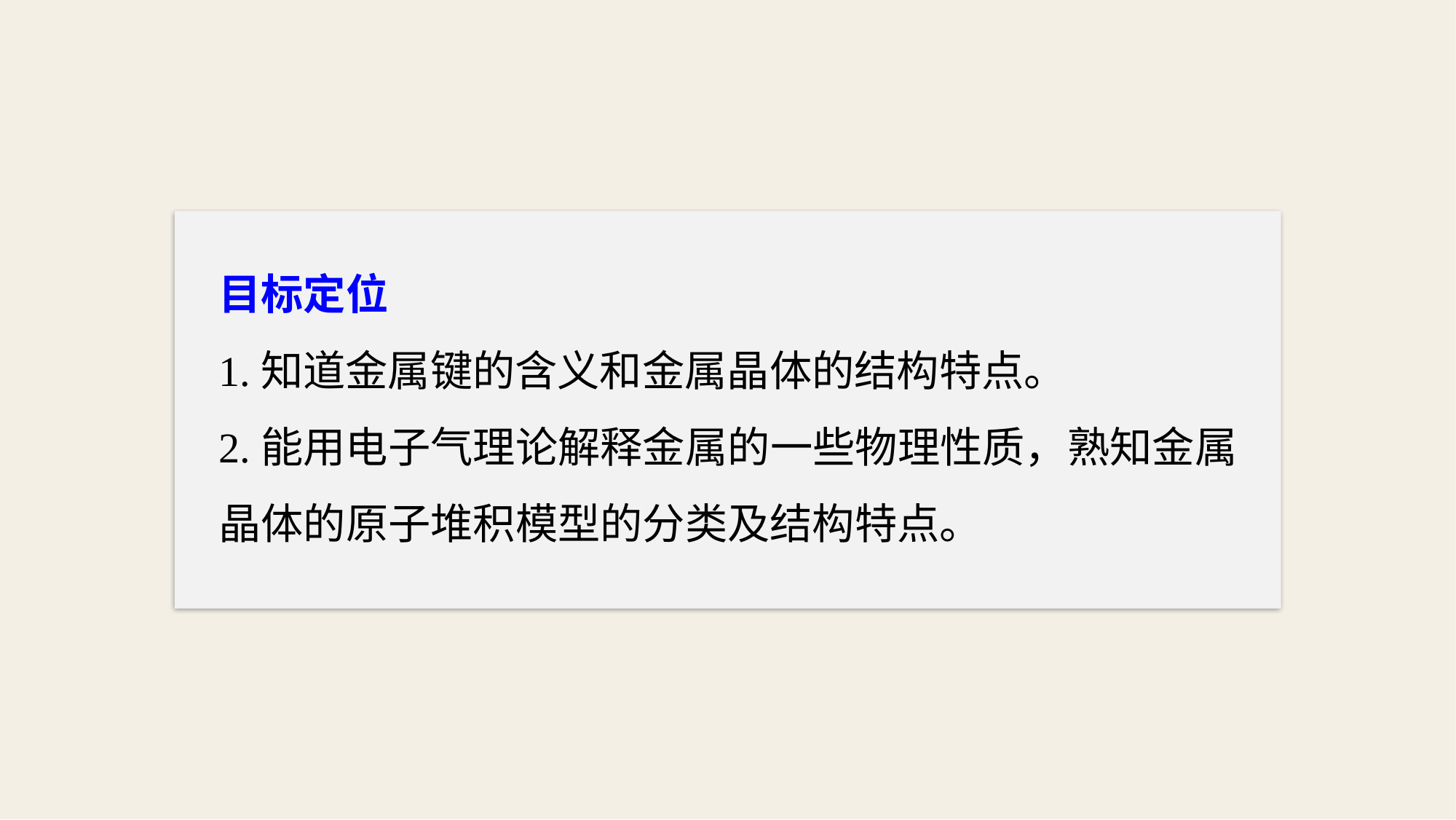

目标定位
1.知道金属键的含义和金属晶体的结构特点。
2.能用电子气理论解释金属的一些物理性质，熟知金属晶体的原子堆积模型的分类及结构特点。